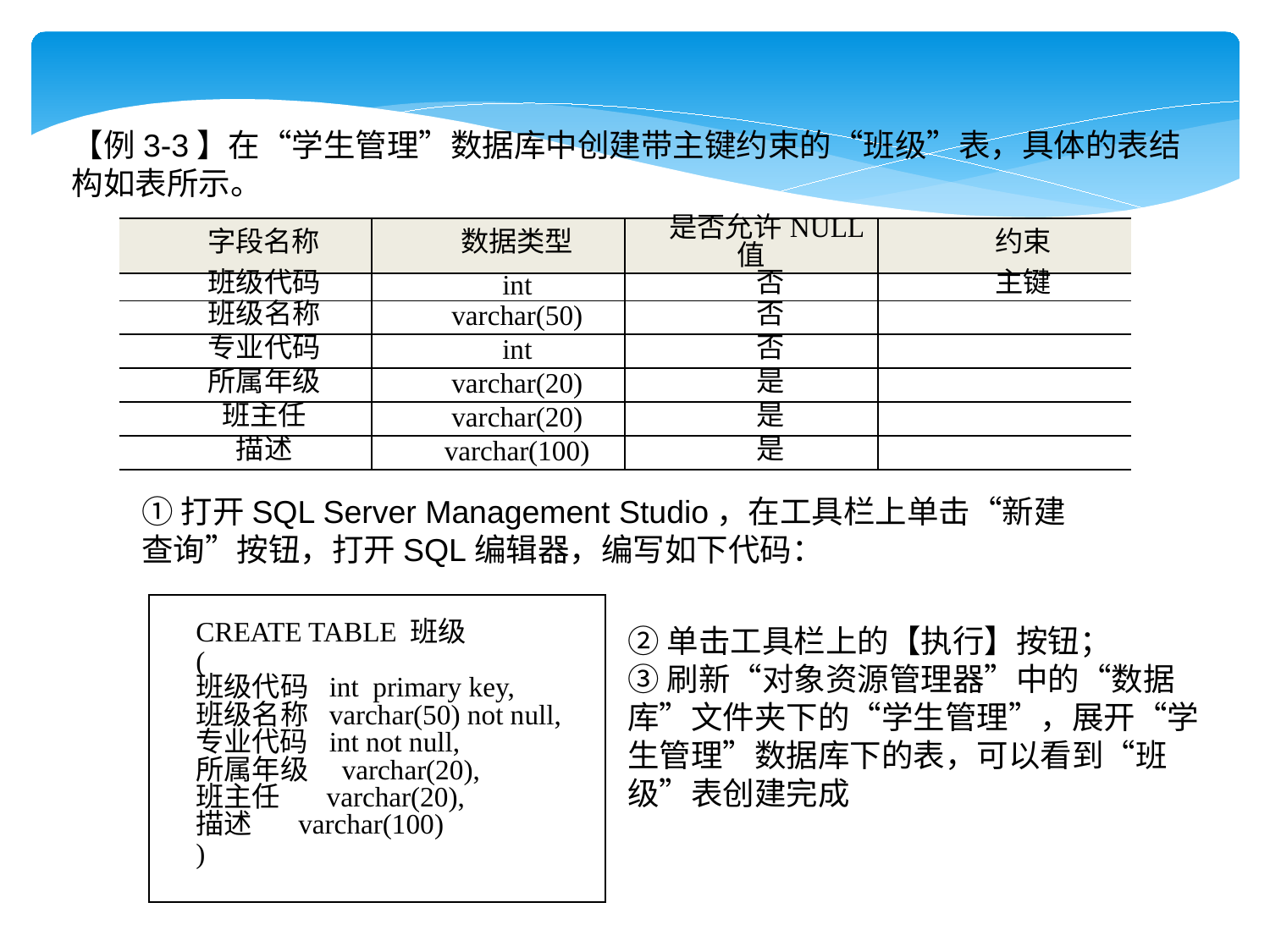

【例3-3】在“学生管理”数据库中创建带主键约束的“班级”表，具体的表结构如表所示。
| 字段名称 | 数据类型 | 是否允许NULL值 | 约束 |
| --- | --- | --- | --- |
| 班级代码 | int | 否 | 主键 |
| 班级名称 | varchar(50) | 否 |  |
| 专业代码 | int | 否 |  |
| 所属年级 | varchar(20) | 是 |  |
| 班主任 | varchar(20) | 是 |  |
| 描述 | varchar(100) | 是 |  |
①打开SQL Server Management Studio，在工具栏上单击“新建查询”按钮，打开SQL编辑器，编写如下代码：
| CREATE TABLE 班级 ( 班级代码 int primary key, 班级名称 varchar(50) not null, 专业代码 int not null, 所属年级 varchar(20), 班主任 varchar(20), 描述 varchar(100) ) |
| --- |
②单击工具栏上的【执行】按钮；
③刷新“对象资源管理器”中的“数据库”文件夹下的“学生管理”，展开“学生管理”数据库下的表，可以看到“班级”表创建完成